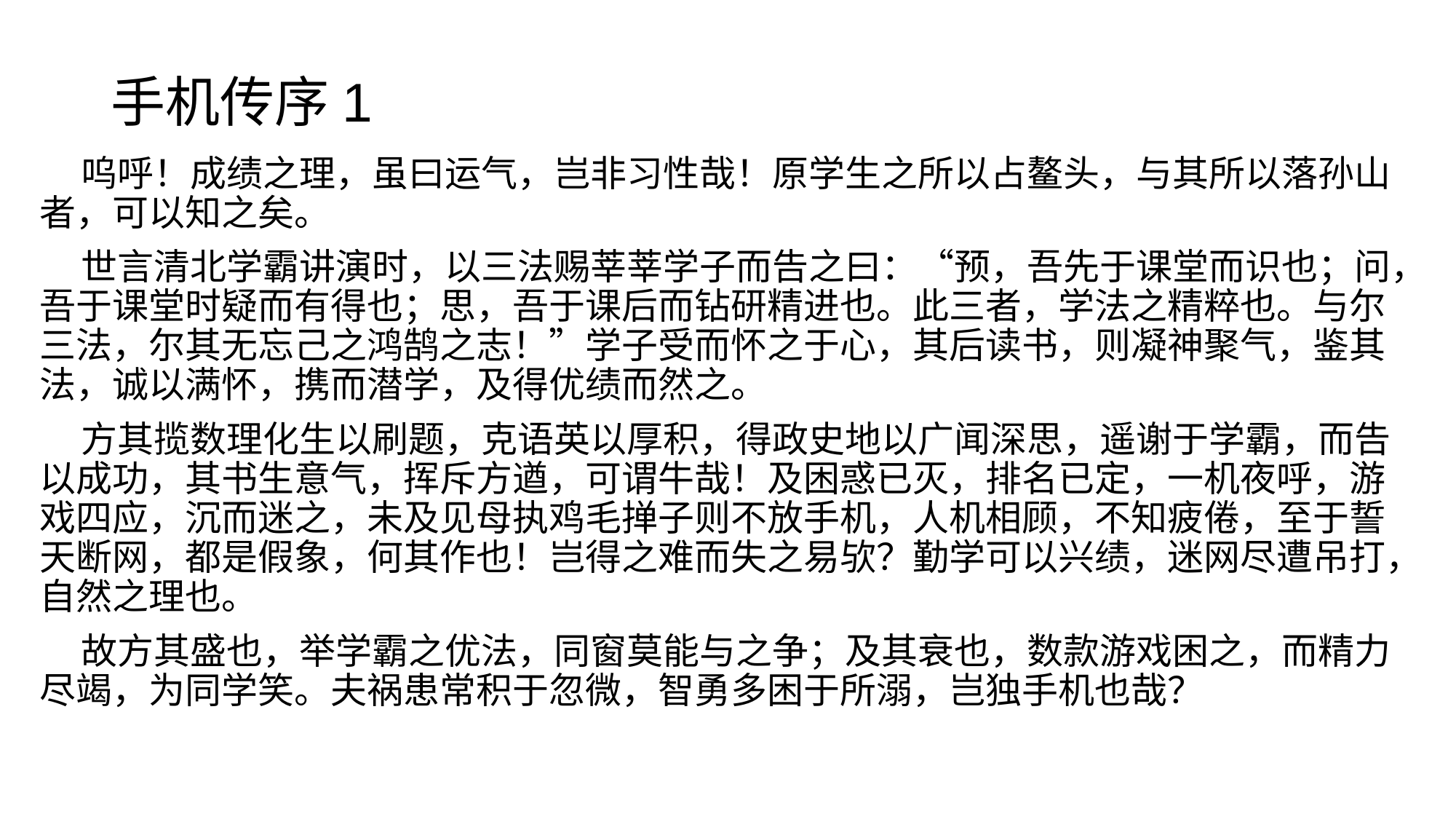

# 手机传序1
    呜呼！成绩之理，虽曰运气，岂非习性哉！原学生之所以占鳌头，与其所以落孙山者，可以知之矣。
    世言清北学霸讲演时，以三法赐莘莘学子而告之曰：“预，吾先于课堂而识也；问，吾于课堂时疑而有得也；思，吾于课后而钻研精进也。此三者，学法之精粹也。与尔三法，尔其无忘己之鸿鹄之志！”学子受而怀之于心，其后读书，则凝神聚气，鉴其法，诚以满怀，携而潜学，及得优绩而然之。
    方其揽数理化生以刷题，克语英以厚积，得政史地以广闻深思，遥谢于学霸，而告以成功，其书生意气，挥斥方遒，可谓牛哉！及困惑已灭，排名已定，一机夜呼，游戏四应，沉而迷之，未及见母执鸡毛掸子则不放手机，人机相顾，不知疲倦，至于誓天断网，都是假象，何其作也！岂得之难而失之易欤？勤学可以兴绩，迷网尽遭吊打，自然之理也。
    故方其盛也，举学霸之优法，同窗莫能与之争；及其衰也，数款游戏困之，而精力尽竭，为同学笑。夫祸患常积于忽微，智勇多困于所溺，岂独手机也哉？